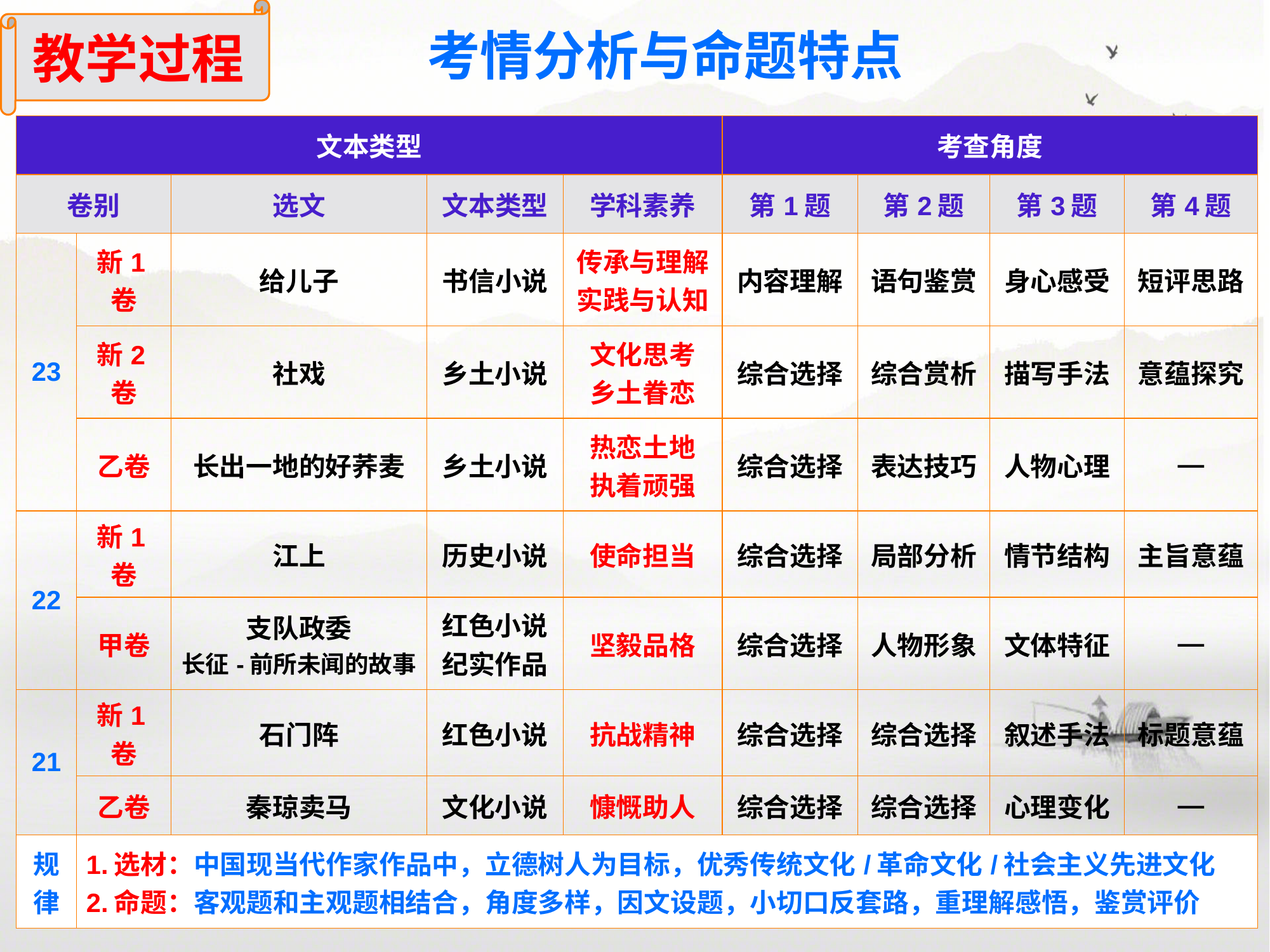

教学过程
考情分析与命题特点
| 文本类型 |  |  |  |  | 考查角度 |  |  |  |
| --- | --- | --- | --- | --- | --- | --- | --- | --- |
| 卷别 |  | 选文 | 文本类型 | 学科素养 | 第1题 | 第2题 | 第3题 | 第4题 |
| 23 | 新1卷 | 给儿子 | 书信小说 | 传承与理解 实践与认知 | 内容理解 | 语句鉴赏 | 身心感受 | 短评思路 |
|  | 新2卷 | 社戏 | 乡土小说 | 文化思考 乡土眷恋 | 综合选择 | 综合赏析 | 描写手法 | 意蕴探究 |
|  | 乙卷 | 长出一地的好荞麦 | 乡土小说 | 热恋土地 执着顽强 | 综合选择 | 表达技巧 | 人物心理 | — |
| 22 | 新1卷 | 江上 | 历史小说 | 使命担当 | 综合选择 | 局部分析 | 情节结构 | 主旨意蕴 |
|  | 甲卷 | 支队政委 长征-前所未闻的故事 | 红色小说 纪实作品 | 坚毅品格 | 综合选择 | 人物形象 | 文体特征 | — |
| 21 | 新1卷 | 石门阵 | 红色小说 | 抗战精神 | 综合选择 | 综合选择 | 叙述手法 | 标题意蕴 |
|  | 乙卷 | 秦琼卖马 | 文化小说 | 慷慨助人 | 综合选择 | 综合选择 | 心理变化 | — |
| 规律 | 1.选材：中国现当代作家作品中，立德树人为目标，优秀传统文化/革命文化/社会主义先进文化 2.命题：客观题和主观题相结合，角度多样，因文设题，小切口反套路，重理解感悟，鉴赏评价 |  |  |  |  |  |  |  |